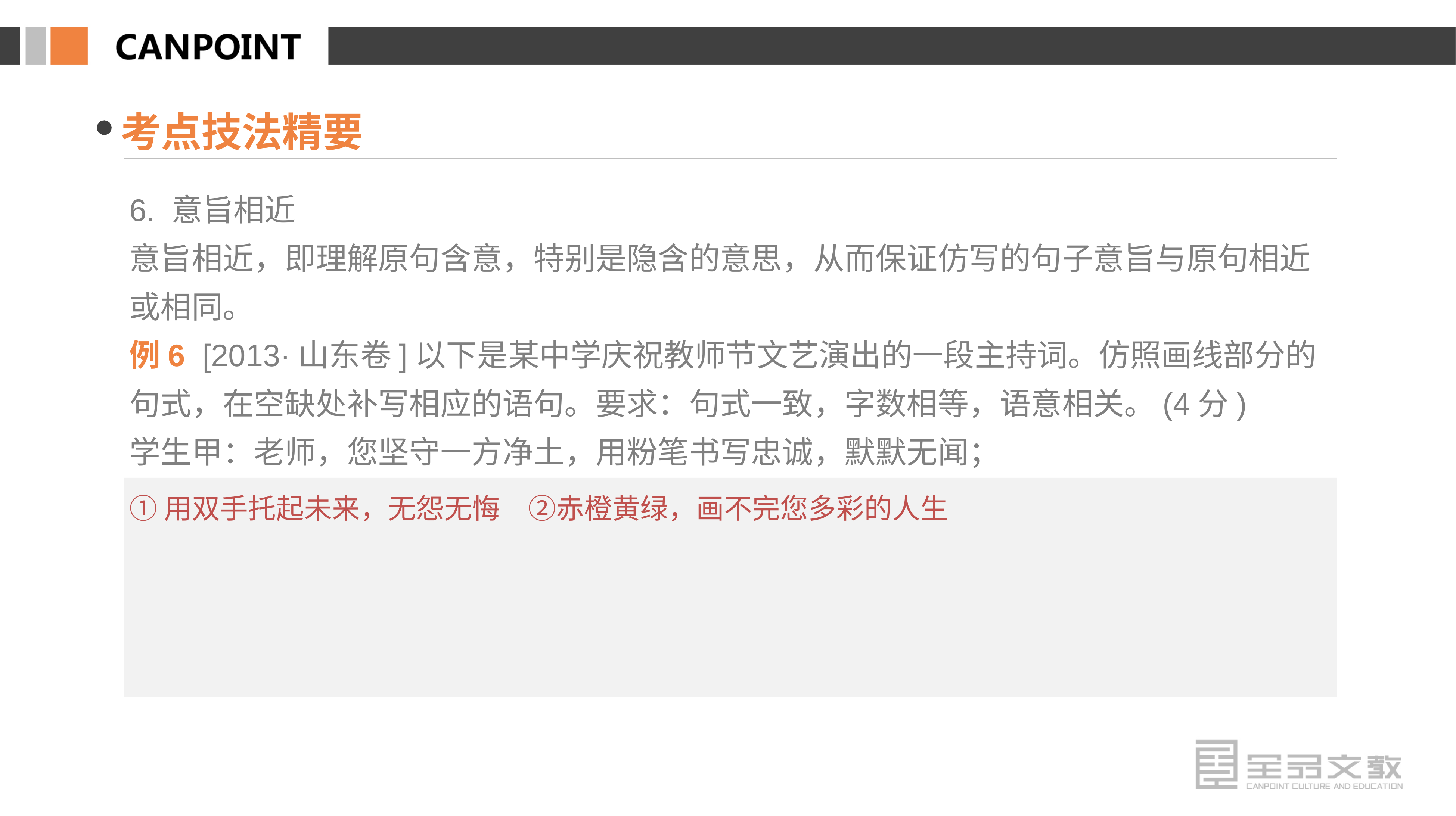

考点技法精要

6. 意旨相近
意旨相近，即理解原句含意，特别是隐含的意思，从而保证仿写的句子意旨与原句相近或相同。
例6  [2013·山东卷]以下是某中学庆祝教师节文艺演出的一段主持词。仿照画线部分的句式，在空缺处补写相应的语句。要求：句式一致，字数相等，语意相关。(4分)
学生甲：老师，您坚守一方净土，用粉笔书写忠诚，默默无闻；
学生乙：老师，您勤耕三尺讲台，____①____。
学生甲：加减乘除，算不尽您付出的辛劳；
学生乙：____②____。

①用双手托起未来，无怨无悔　②赤橙黄绿，画不完您多彩的人生